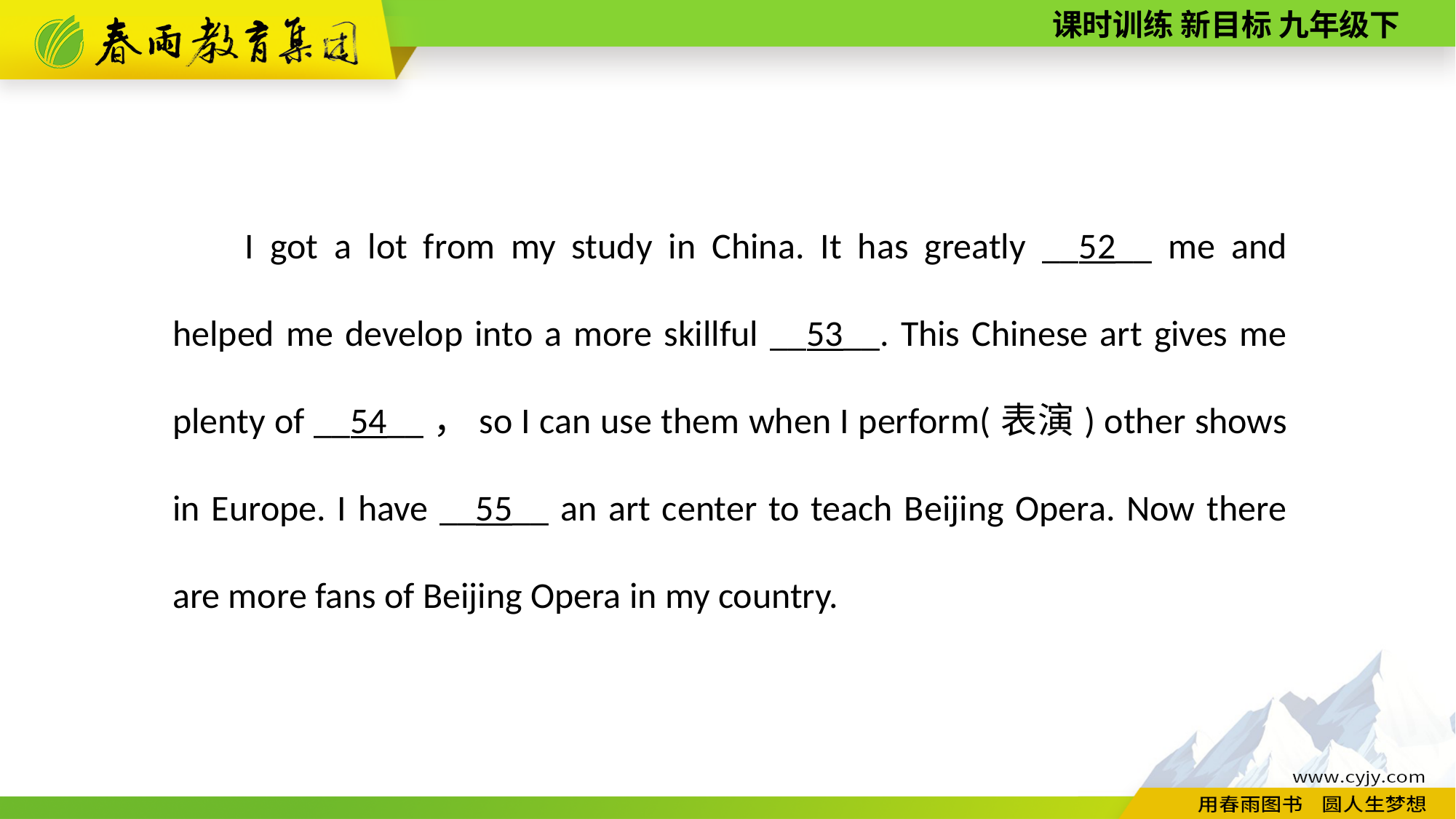

I got a lot from my study in China. It has greatly __52__ me and helped me develop into a more skillful __53__. This Chinese art gives me plenty of __54__，so I can use them when I perform(表演) other shows in Europe. I have __55__ an art center to teach Beijing Opera. Now there are more fans of Beijing Opera in my country.